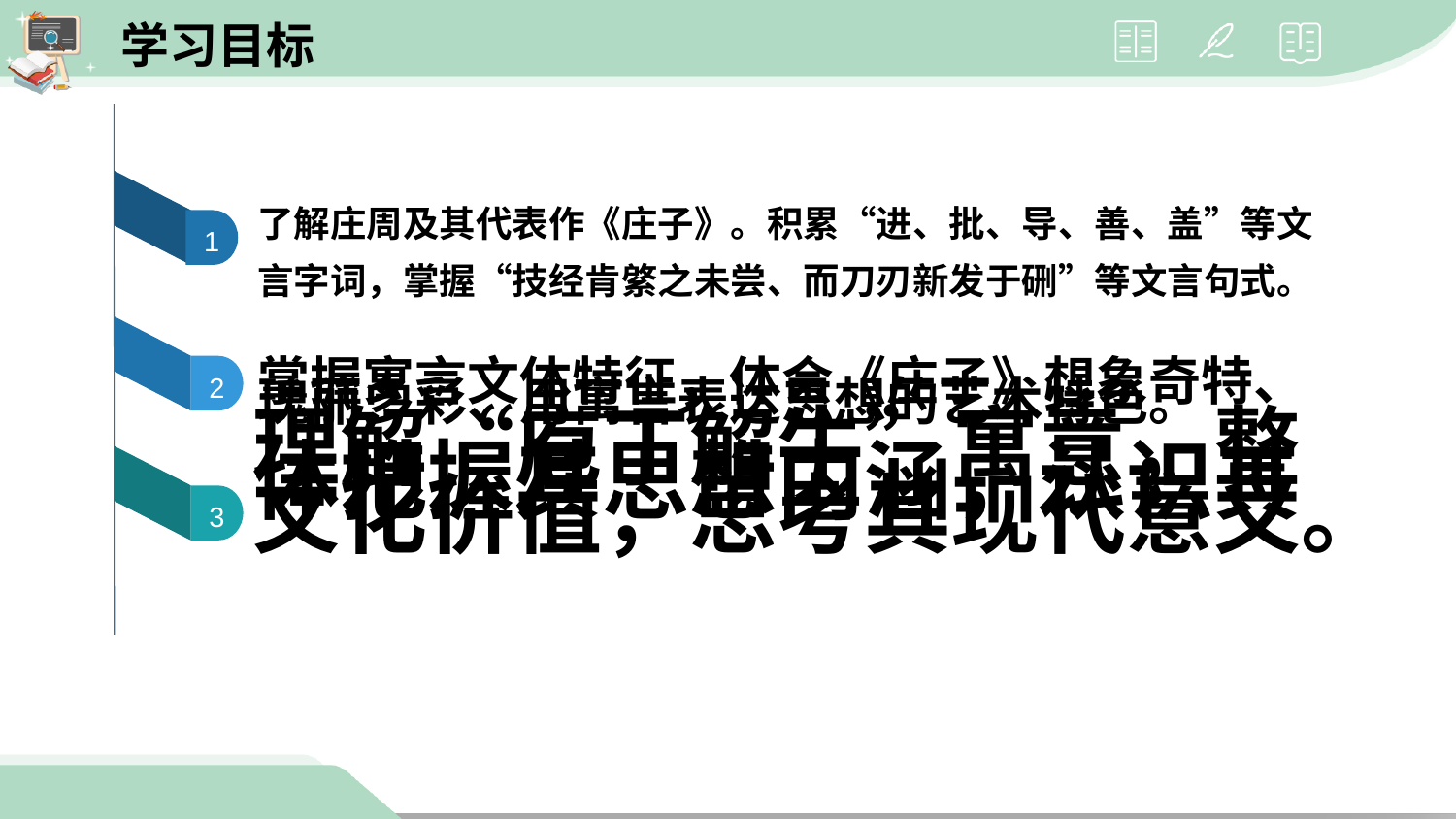

学习目标
了解庄周及其代表作《庄子》。积累“进、批、导、善、盖”等文言字词，掌握“技经肯綮之未尝、而刀刃新发于硎”等文言句式。

1

掌握寓言文体特征，体会《庄子》想象奇特、瑰丽多彩、用寓言表达思想的艺术特色。

2

理解“庖丁解牛”寓意，整体把握其思想内涵，认识其文化价值，思考其现代意义。
3